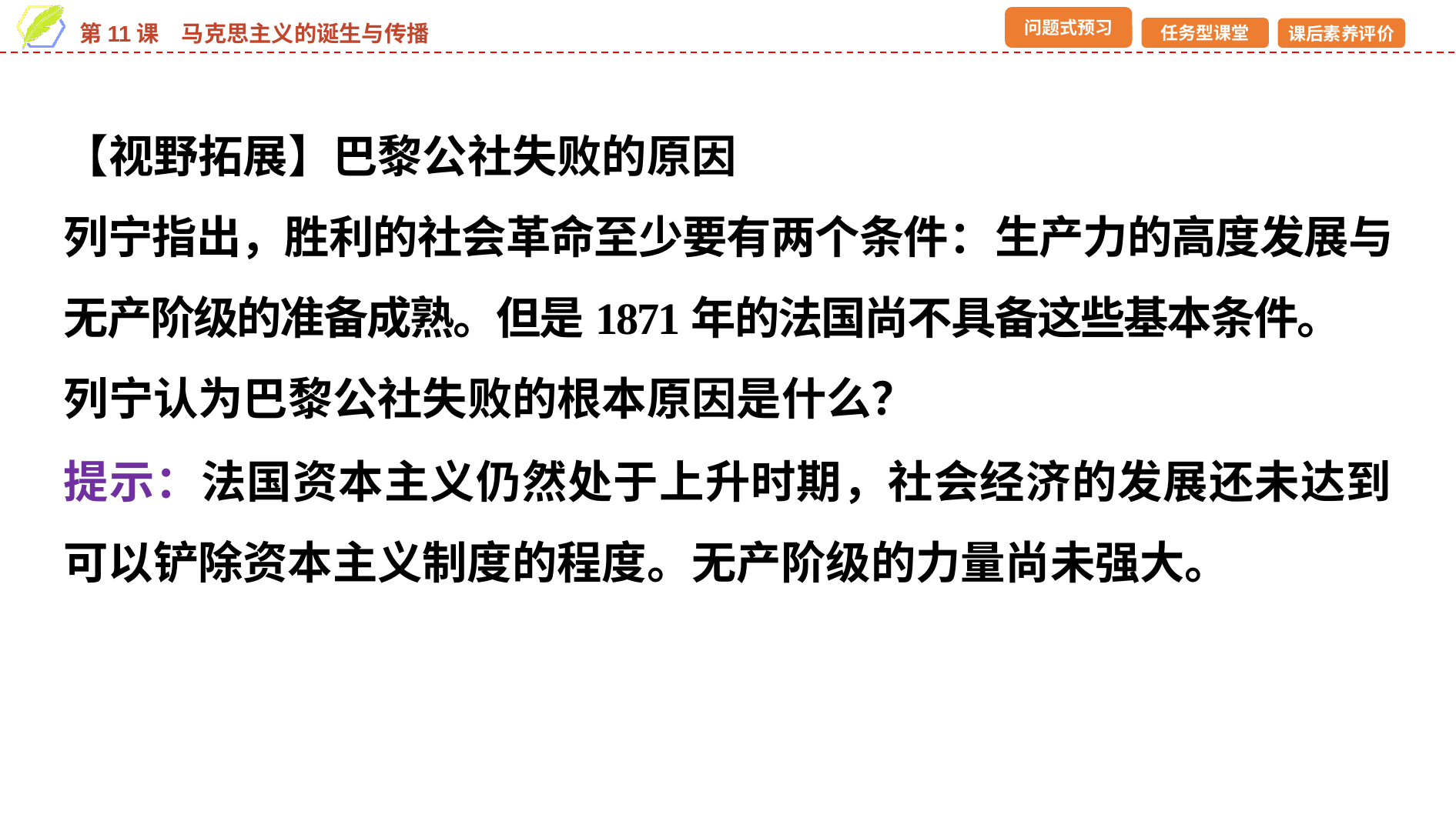

【视野拓展】巴黎公社失败的原因
列宁指出，胜利的社会革命至少要有两个条件：生产力的高度发展与无产阶级的准备成熟。但是1871年的法国尚不具备这些基本条件。
列宁认为巴黎公社失败的根本原因是什么？
提示：法国资本主义仍然处于上升时期，社会经济的发展还未达到可以铲除资本主义制度的程度。无产阶级的力量尚未强大。